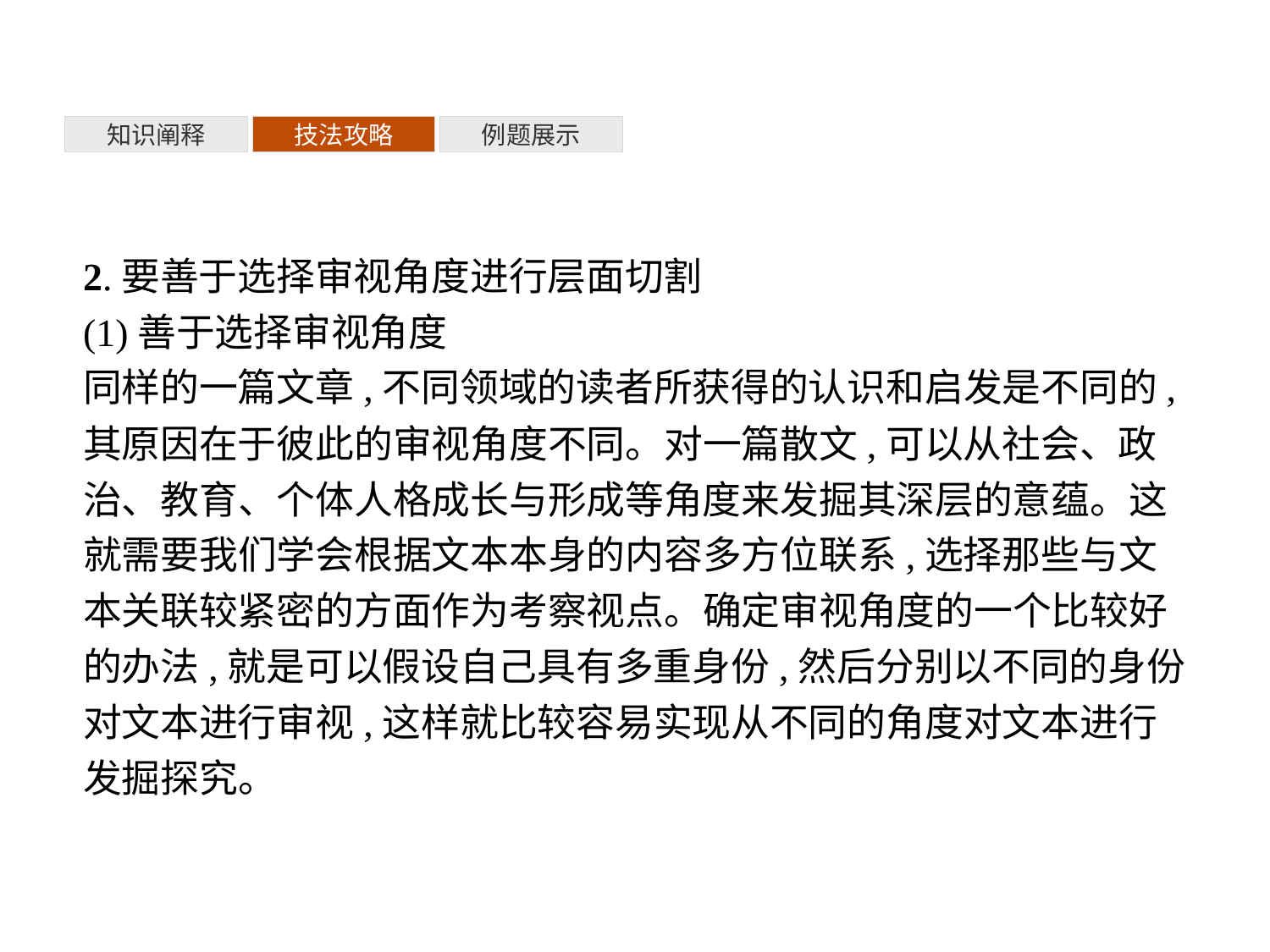

知识阐释
技法攻略
例题展示
2.要善于选择审视角度进行层面切割
(1)善于选择审视角度
同样的一篇文章,不同领域的读者所获得的认识和启发是不同的,其原因在于彼此的审视角度不同。对一篇散文,可以从社会、政治、教育、个体人格成长与形成等角度来发掘其深层的意蕴。这就需要我们学会根据文本本身的内容多方位联系,选择那些与文本关联较紧密的方面作为考察视点。确定审视角度的一个比较好的办法,就是可以假设自己具有多重身份,然后分别以不同的身份对文本进行审视,这样就比较容易实现从不同的角度对文本进行发掘探究。